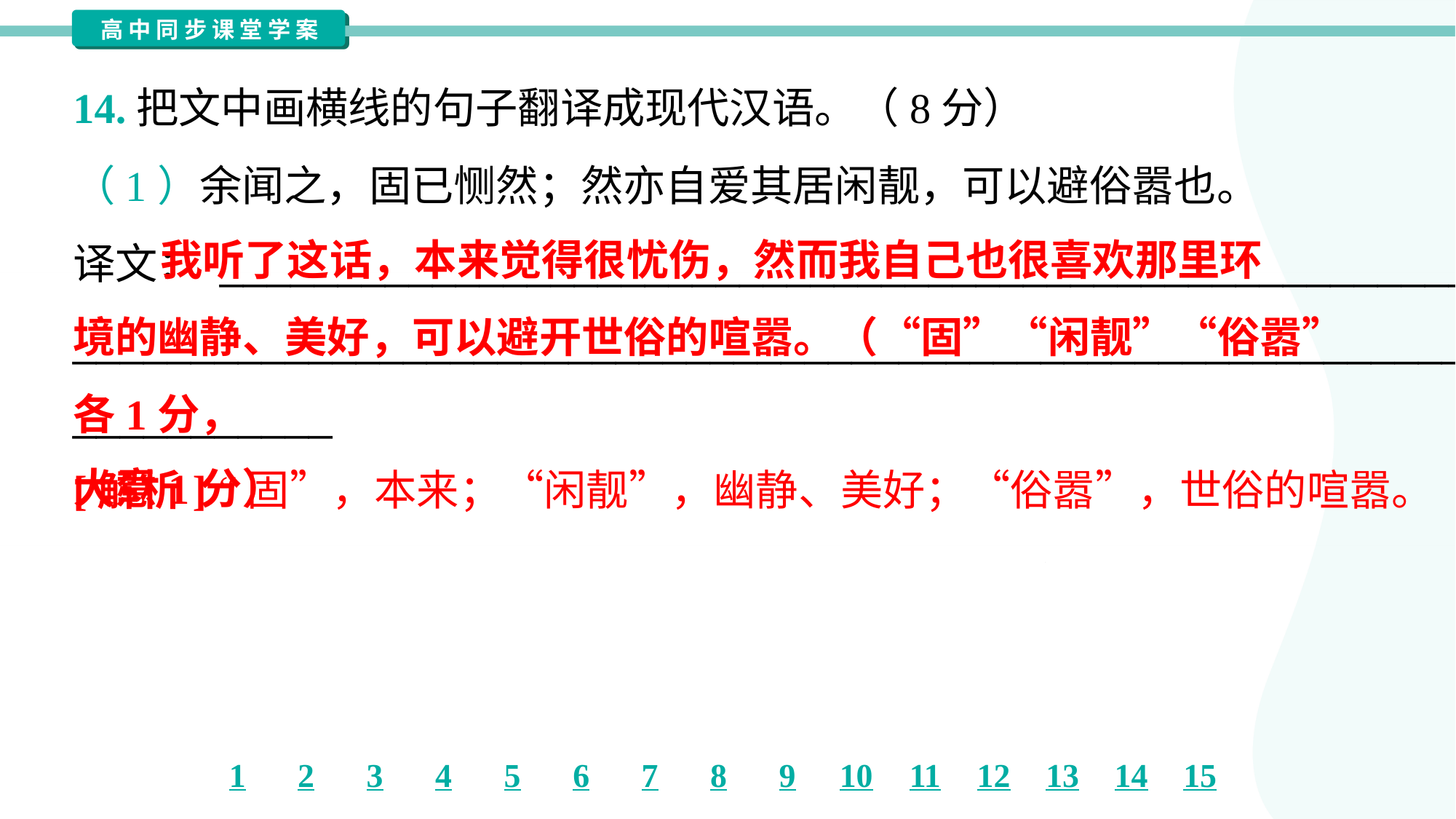

14.把文中画横线的句子翻译成现代汉语。（8分）
（1）余闻之，固已恻然；然亦自爱其居闲靓，可以避俗嚣也。
译文： ______________________________________________________
_____________________________________________________________
___________
        我听了这话，本来觉得很忧伤，然而我自己也很喜欢那里环
境的幽静、美好，可以避开世俗的喧嚣。（“固”“闲靓”“俗嚣”各1分，
大意1分）
[解析] “固”，本来；“闲靓”，幽静、美好；“俗嚣”，世俗的喧嚣。